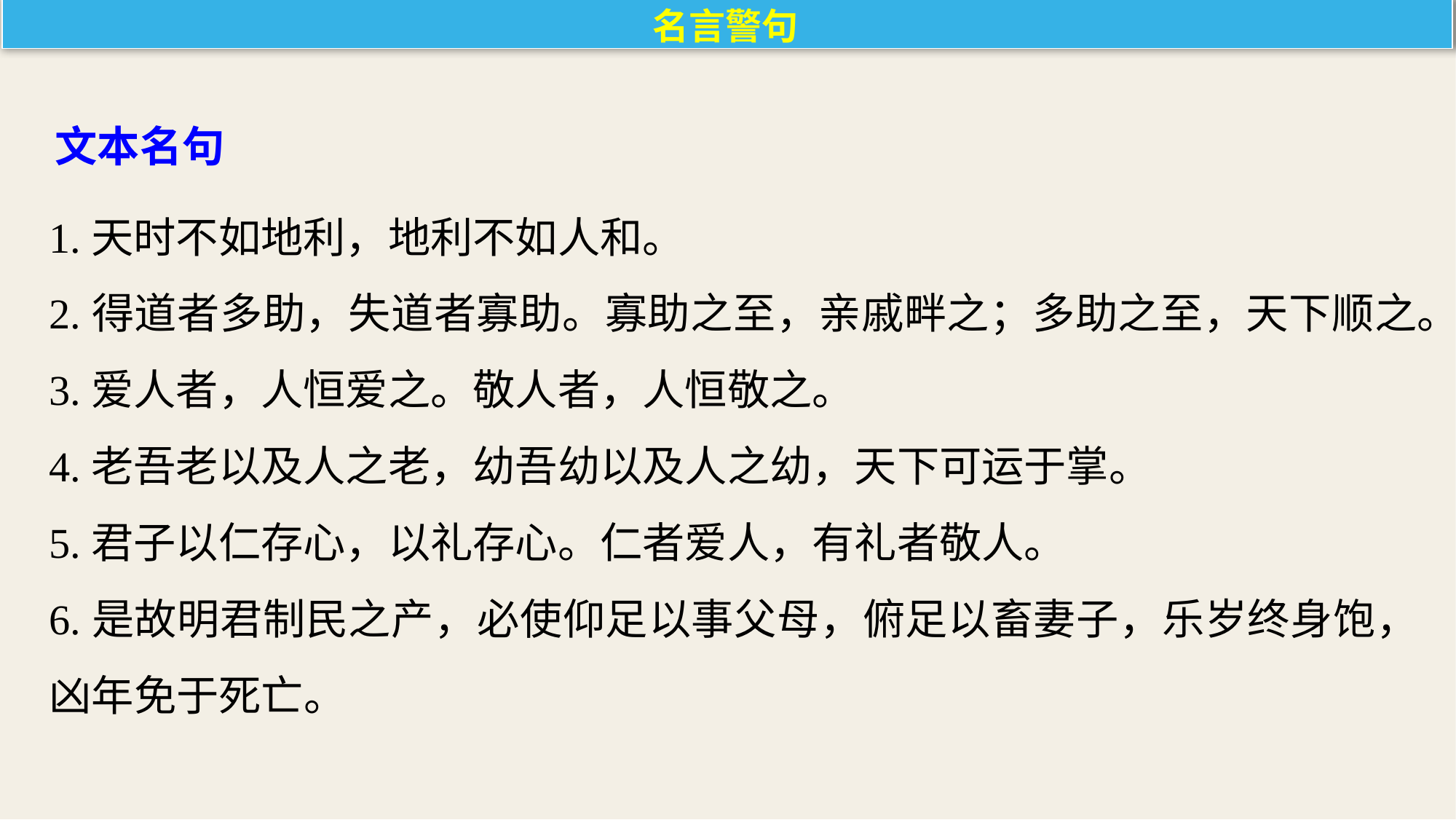

名言警句
文本名句
1.天时不如地利，地利不如人和。
2.得道者多助，失道者寡助。寡助之至，亲戚畔之；多助之至，天下顺之。
3.爱人者，人恒爱之。敬人者，人恒敬之。
4.老吾老以及人之老，幼吾幼以及人之幼，天下可运于掌。
5.君子以仁存心，以礼存心。仁者爱人，有礼者敬人。
6.是故明君制民之产，必使仰足以事父母，俯足以畜妻子，乐岁终身饱，凶年免于死亡。